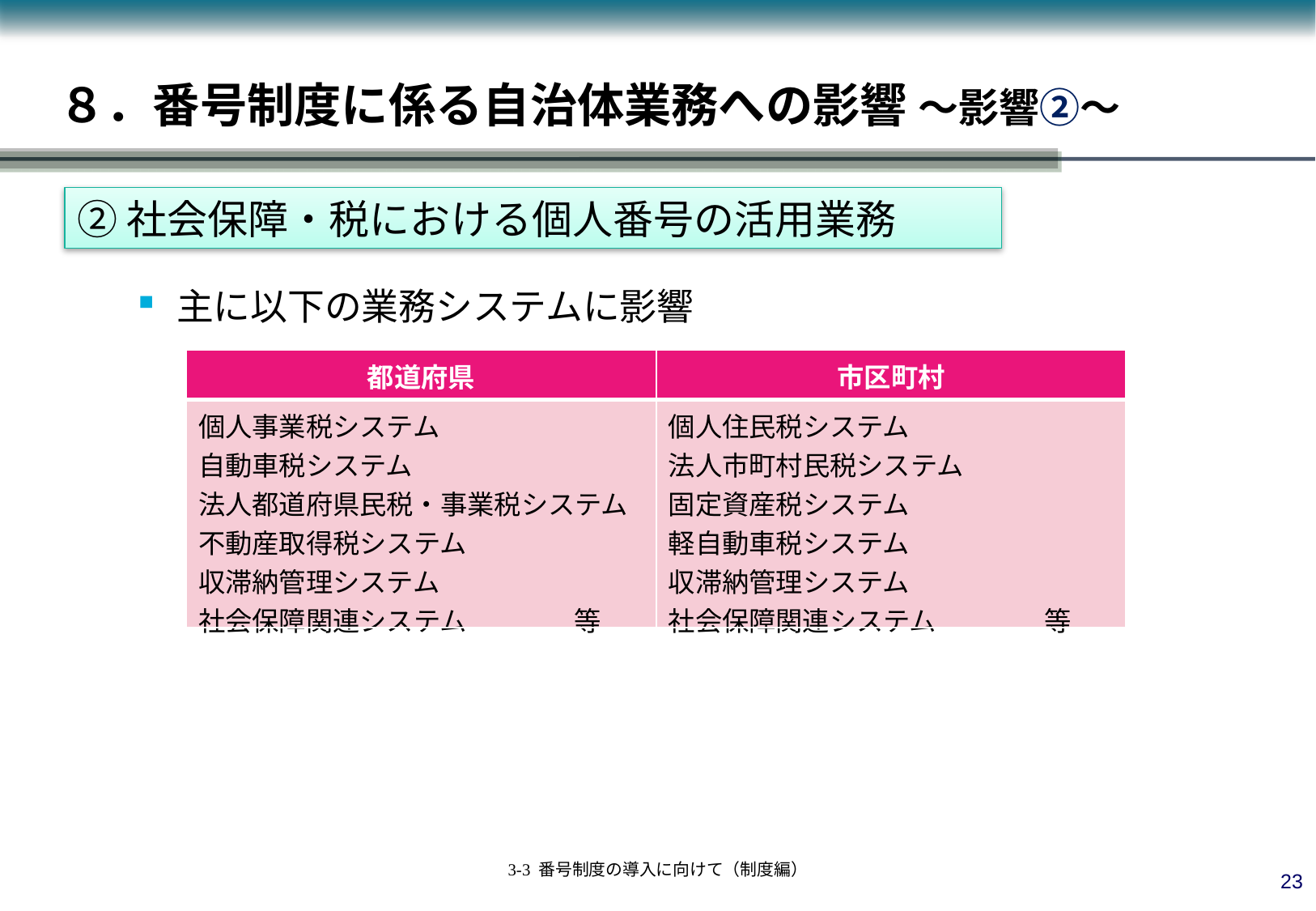

# ８．番号制度に係る自治体業務への影響 ～影響②～
②社会保障・税における個人番号の活用業務
②社会保障・税における個人番号の活用業務

主に以下の業務システムに影響
| 都道府県 | 市区町村 |
| --- | --- |
| 個人事業税システム 自動車税システム 法人都道府県民税・事業税システム 不動産取得税システム 収滞納管理システム 社会保障関連システム　　　　等 | 個人住民税システム 法人市町村民税システム 固定資産税システム 軽自動車税システム 収滞納管理システム 社会保障関連システム　　　　等 |
23
3-3 番号制度の導入に向けて（制度編）